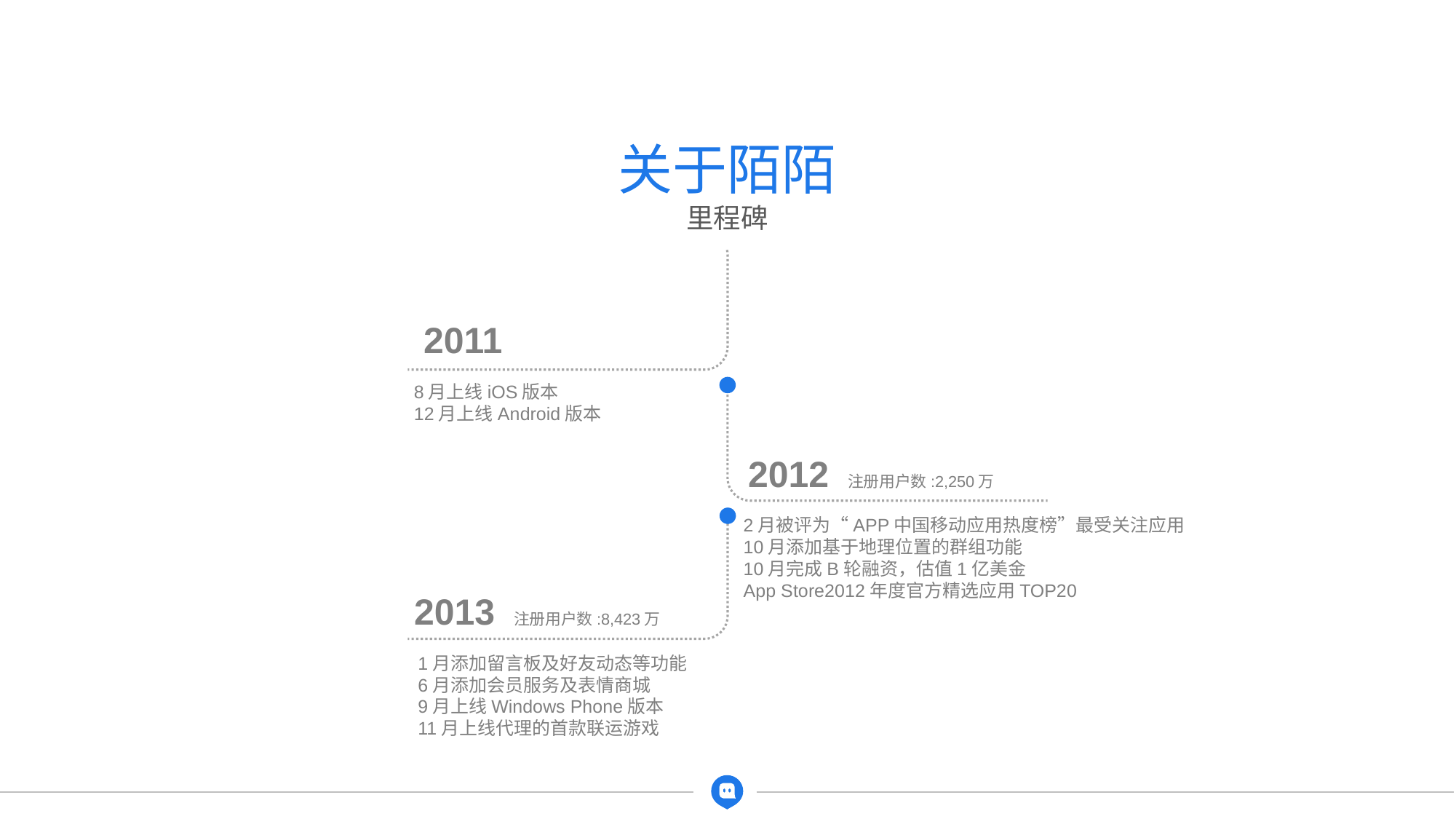

关于陌陌
里程碑

2011

8月上线iOS版本
12月上线Android版本

2012 注册用户数:2,250万

2月被评为“APP中国移动应用热度榜”最受关注应用
10月添加基于地理位置的群组功能
10月完成B轮融资，估值1亿美金
App Store2012年度官方精选应用TOP20
2013 注册用户数:8,423万
1月添加留言板及好友动态等功能
6月添加会员服务及表情商城
9月上线Windows Phone版本
11月上线代理的首款联运游戏